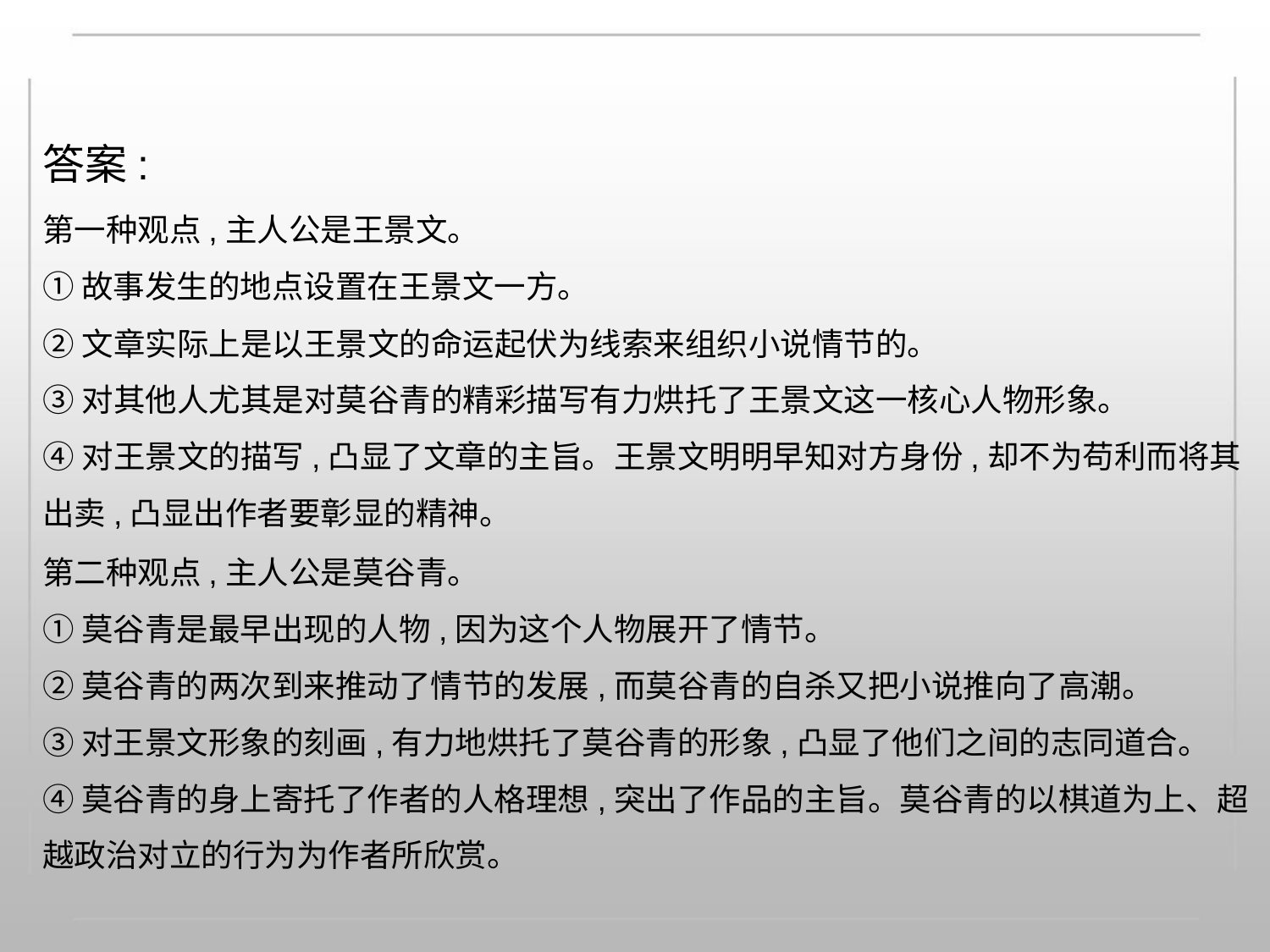

答案:
第一种观点,主人公是王景文。
①故事发生的地点设置在王景文一方。
②文章实际上是以王景文的命运起伏为线索来组织小说情节的。
③对其他人尤其是对莫谷青的精彩描写有力烘托了王景文这一核心人物形象。
④对王景文的描写,凸显了文章的主旨。王景文明明早知对方身份,却不为苟利而将其
出卖,凸显出作者要彰显的精神。
第二种观点,主人公是莫谷青。
①莫谷青是最早出现的人物,因为这个人物展开了情节。
②莫谷青的两次到来推动了情节的发展,而莫谷青的自杀又把小说推向了高潮。
③对王景文形象的刻画,有力地烘托了莫谷青的形象,凸显了他们之间的志同道合。
④莫谷青的身上寄托了作者的人格理想,突出了作品的主旨。莫谷青的以棋道为上、超
越政治对立的行为为作者所欣赏。